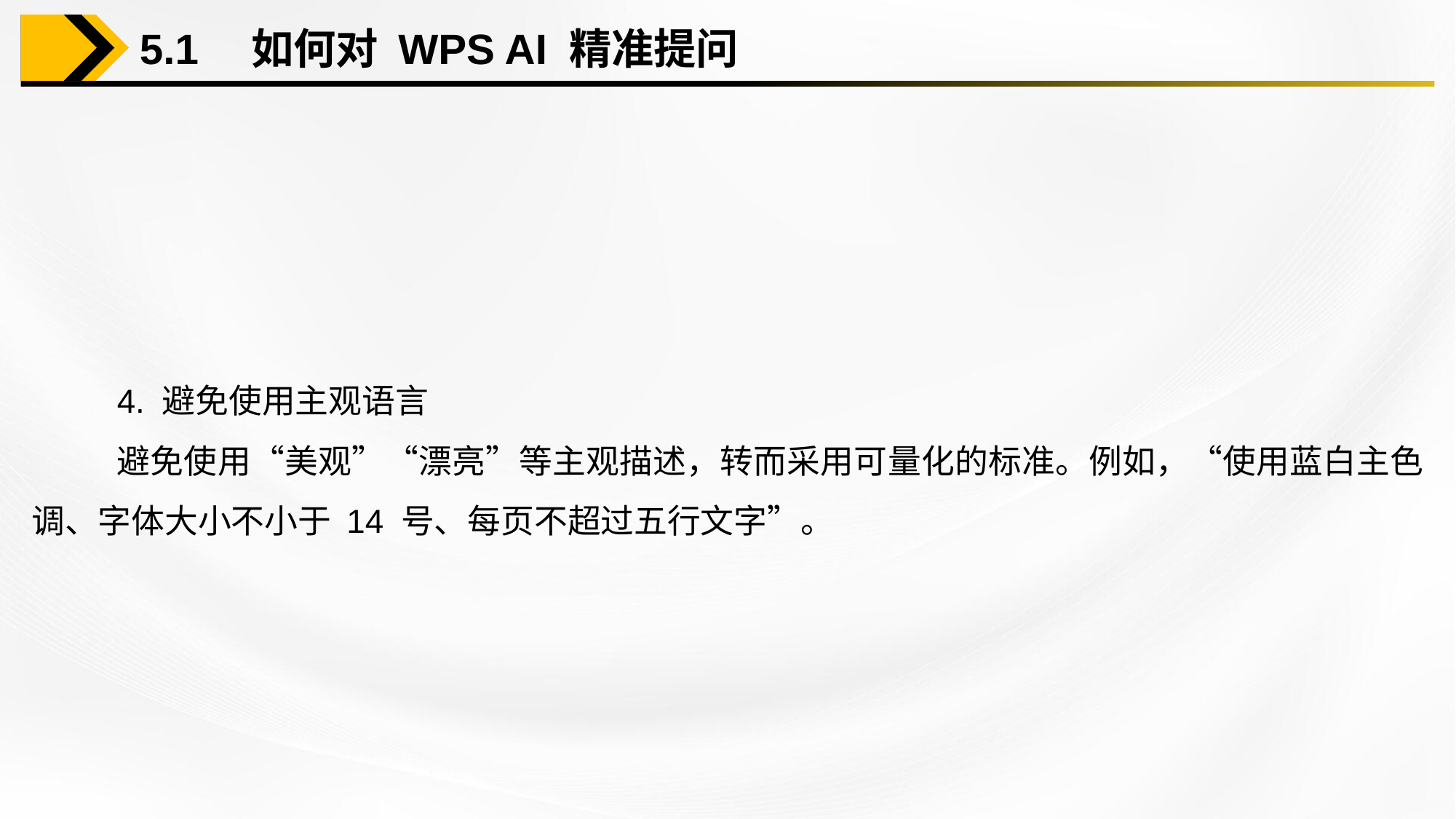

5.1　如何对 WPS AI 精准提问
4. 避免使用主观语言
避免使用“美观”“漂亮”等主观描述，转而采用可量化的标准。例如，“使用蓝白主色调、字体大小不小于 14 号、每页不超过五行文字”。